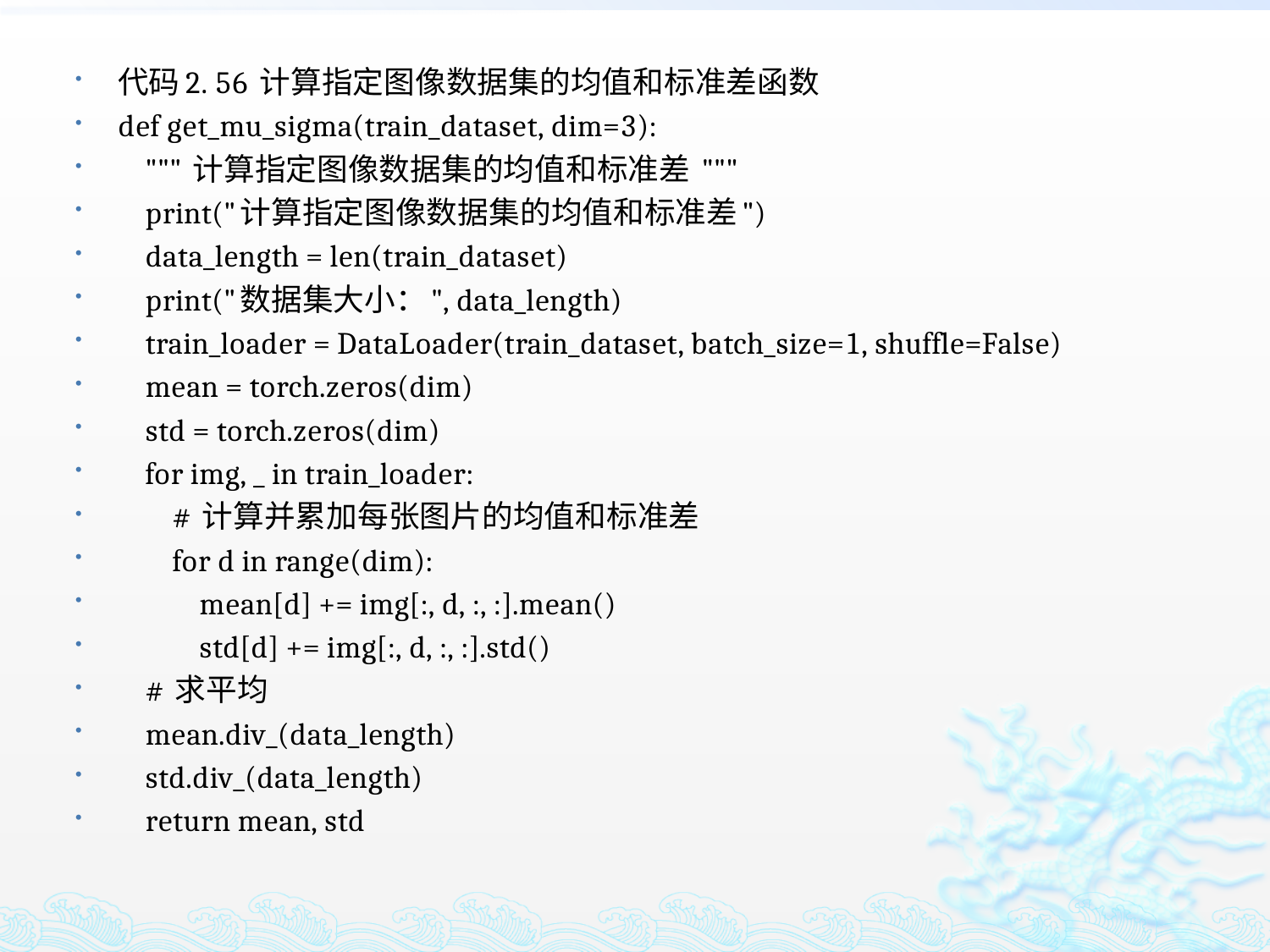

代码2. 56 计算指定图像数据集的均值和标准差函数
def get_mu_sigma(train_dataset, dim=3):
    """ 计算指定图像数据集的均值和标准差 """
    print("计算指定图像数据集的均值和标准差")
    data_length = len(train_dataset)
    print("数据集大小：", data_length)
    train_loader = DataLoader(train_dataset, batch_size=1, shuffle=False)
    mean = torch.zeros(dim)
    std = torch.zeros(dim)
    for img, _ in train_loader:
        # 计算并累加每张图片的均值和标准差
        for d in range(dim):
            mean[d] += img[:, d, :, :].mean()
            std[d] += img[:, d, :, :].std()
    # 求平均
    mean.div_(data_length)
    std.div_(data_length)
    return mean, std